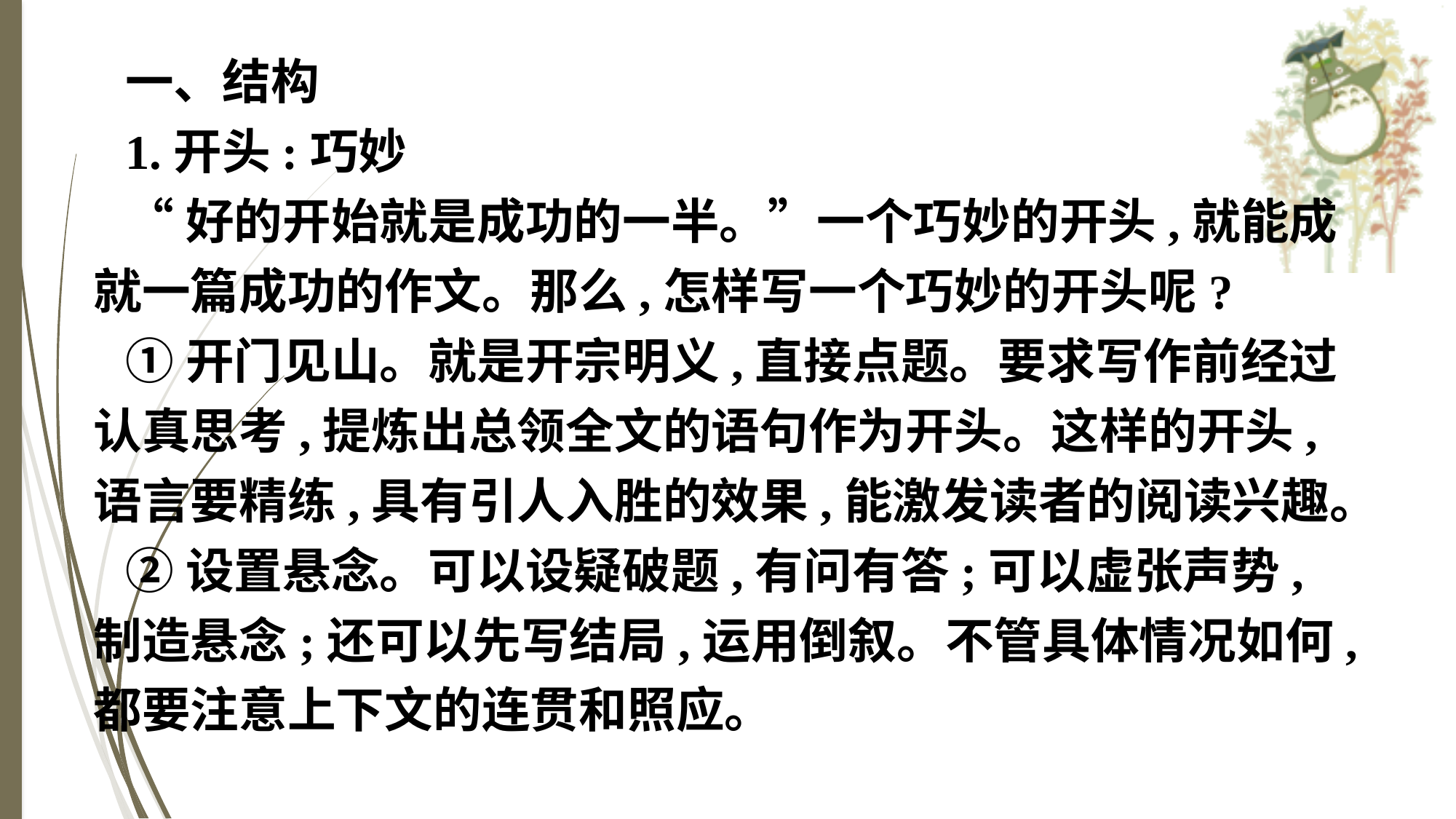

一、结构
1.开头:巧妙
“好的开始就是成功的一半。”一个巧妙的开头,就能成就一篇成功的作文。那么,怎样写一个巧妙的开头呢?
①开门见山。就是开宗明义,直接点题。要求写作前经过认真思考,提炼出总领全文的语句作为开头。这样的开头,语言要精练,具有引人入胜的效果,能激发读者的阅读兴趣。
②设置悬念。可以设疑破题,有问有答;可以虚张声势,制造悬念;还可以先写结局,运用倒叙。不管具体情况如何,都要注意上下文的连贯和照应。